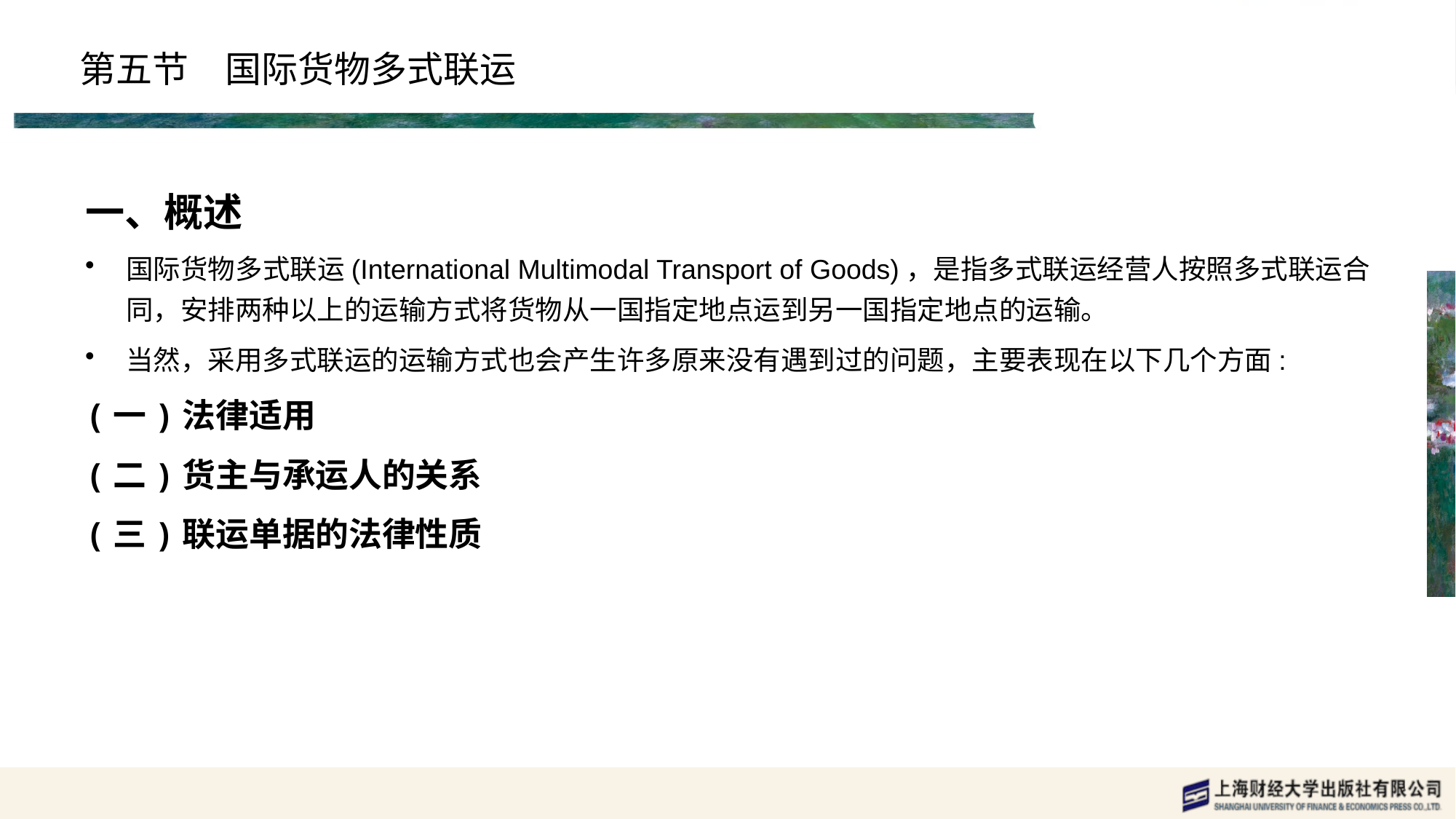

# 第五节　国际货物多式联运
一、概述
国际货物多式联运(International Multimodal Transport of Goods)，是指多式联运经营人按照多式联运合同，安排两种以上的运输方式将货物从一国指定地点运到另一国指定地点的运输。
当然，采用多式联运的运输方式也会产生许多原来没有遇到过的问题，主要表现在以下几个方面:
(一)法律适用
(二)货主与承运人的关系
(三)联运单据的法律性质